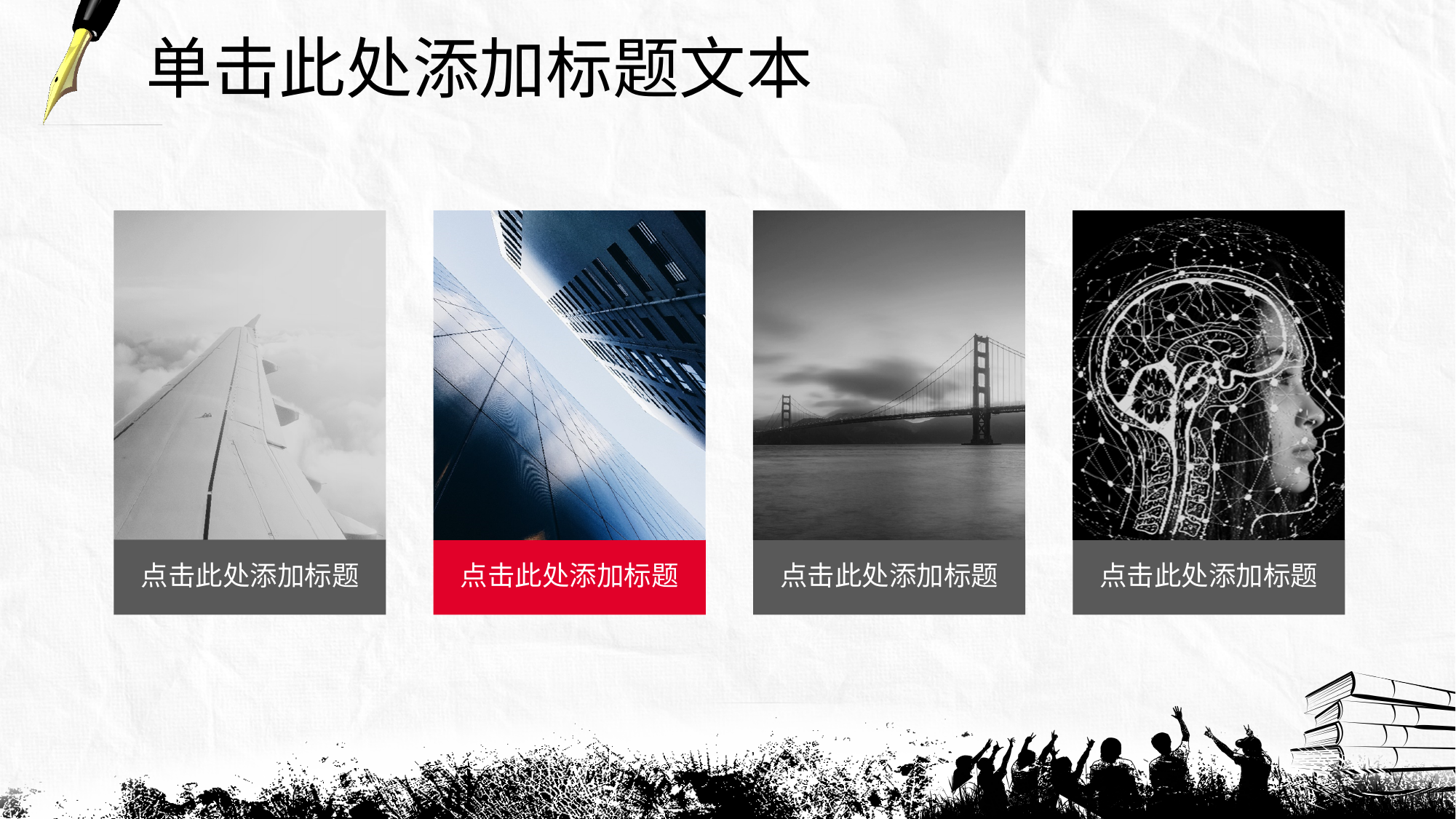

单击此处添加标题文本

点击此处添加标题
点击此处添加标题
点击此处添加标题
点击此处添加标题